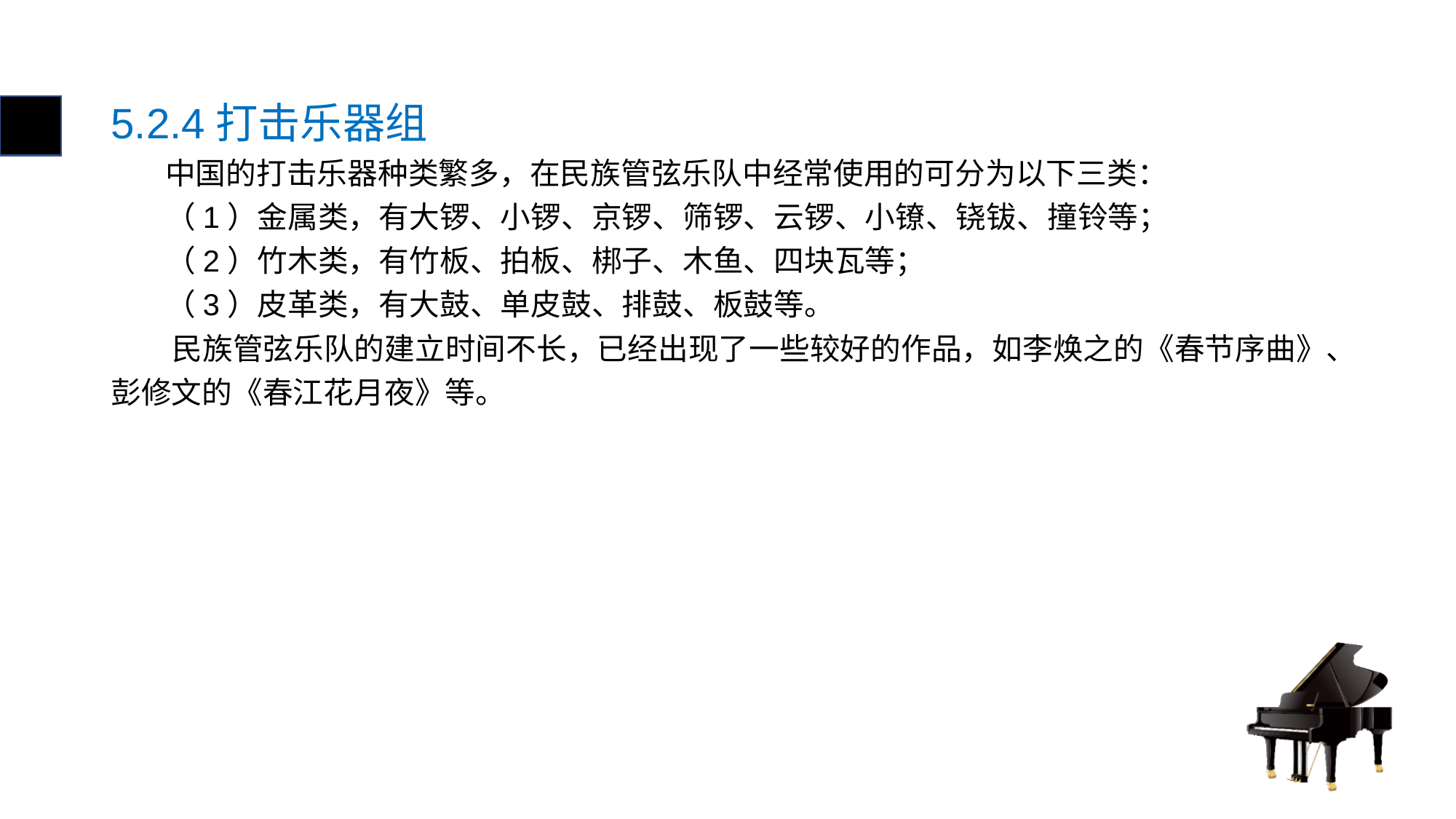

# 5.2.4打击乐器组
       中国的打击乐器种类繁多，在民族管弦乐队中经常使用的可分为以下三类：
       （1）金属类，有大锣、小锣、京锣、筛锣、云锣、小镣、铙钹、撞铃等；
       （2）竹木类，有竹板、拍板、梆子、木鱼、四块瓦等；
       （3）皮革类，有大鼓、单皮鼓、排鼓、板鼓等。
        民族管弦乐队的建立时间不长，已经出现了一些较好的作品，如李焕之的《春节序曲》、彭修文的《春江花月夜》等。